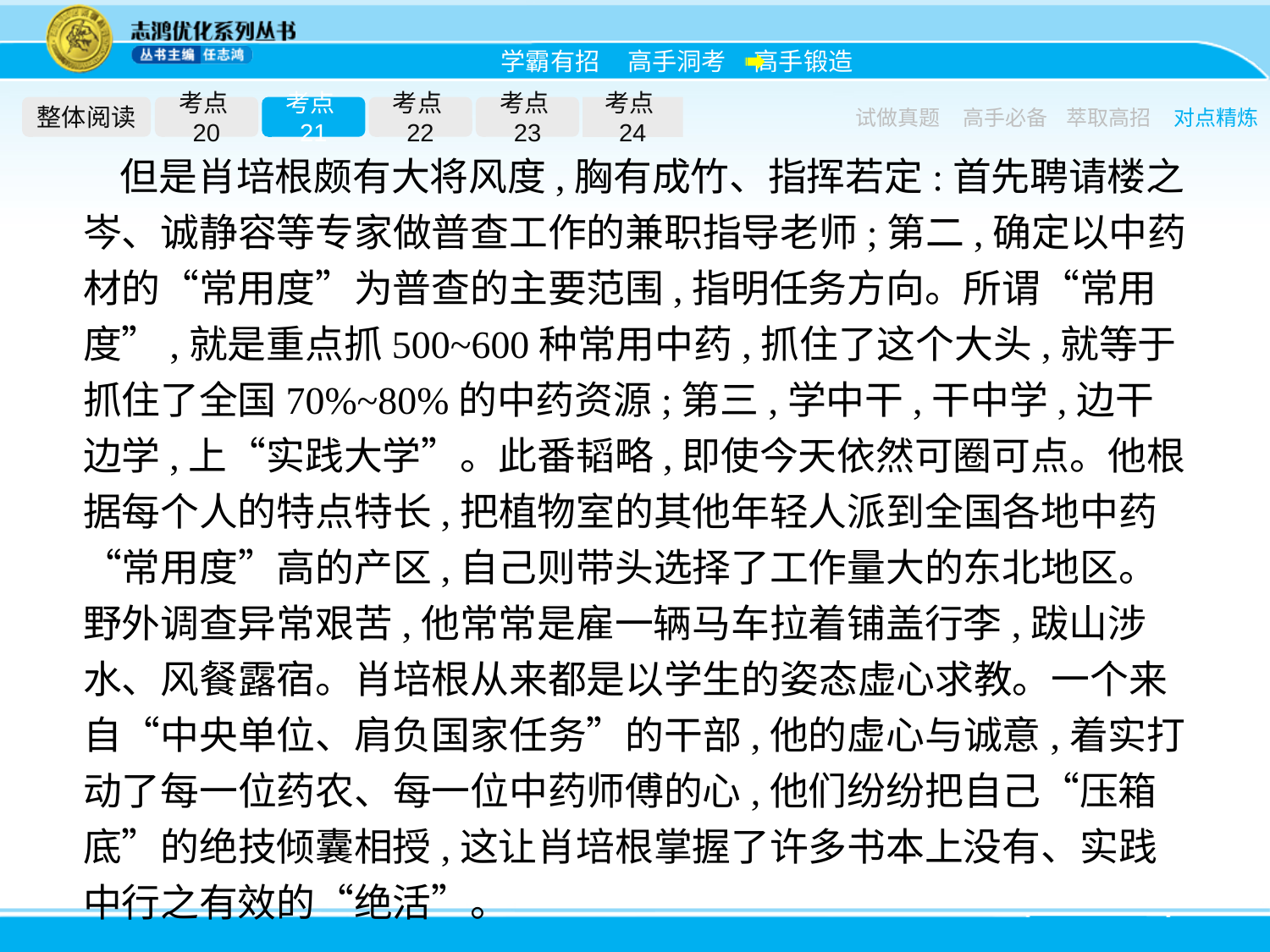

整体阅读
考点20
考点21
考点22
考点23
考点24
试做真题
高手必备
萃取高招
对点精炼
但是肖培根颇有大将风度,胸有成竹、指挥若定:首先聘请楼之岑、诚静容等专家做普查工作的兼职指导老师;第二,确定以中药材的“常用度”为普查的主要范围,指明任务方向。所谓“常用度”,就是重点抓500~600种常用中药,抓住了这个大头,就等于抓住了全国70%~80%的中药资源;第三,学中干,干中学,边干边学,上“实践大学”。此番韬略,即使今天依然可圈可点。他根据每个人的特点特长,把植物室的其他年轻人派到全国各地中药“常用度”高的产区,自己则带头选择了工作量大的东北地区。野外调查异常艰苦,他常常是雇一辆马车拉着铺盖行李,跋山涉水、风餐露宿。肖培根从来都是以学生的姿态虚心求教。一个来自“中央单位、肩负国家任务”的干部,他的虚心与诚意,着实打动了每一位药农、每一位中药师傅的心,他们纷纷把自己“压箱底”的绝技倾囊相授,这让肖培根掌握了许多书本上没有、实践中行之有效的“绝活”。